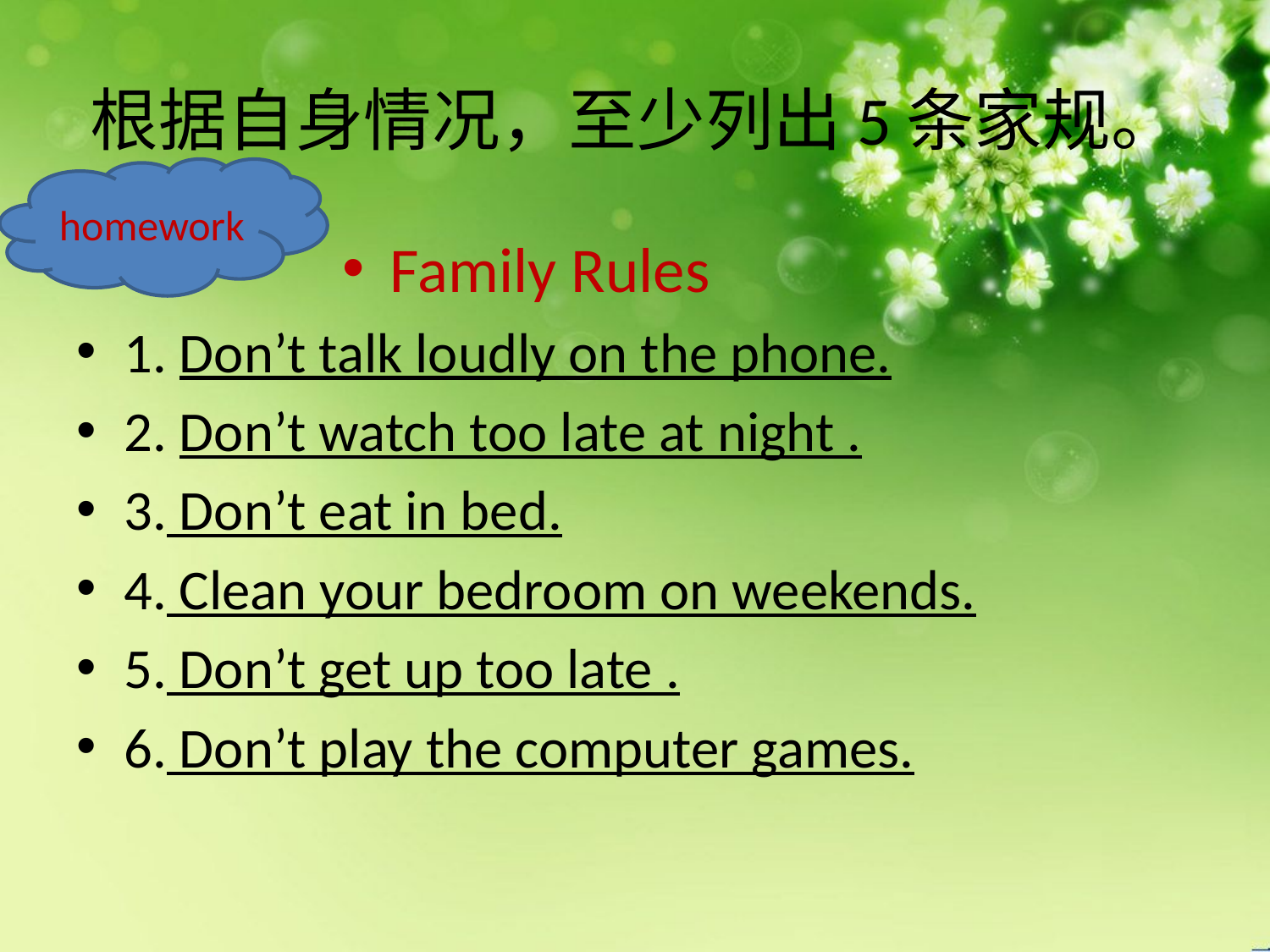

# 根据自身情况，至少列出5条家规。
homework
Family Rules
1. Don’t talk loudly on the phone.
2. Don’t watch too late at night .
3. Don’t eat in bed.
4. Clean your bedroom on weekends.
5. Don’t get up too late .
6. Don’t play the computer games.